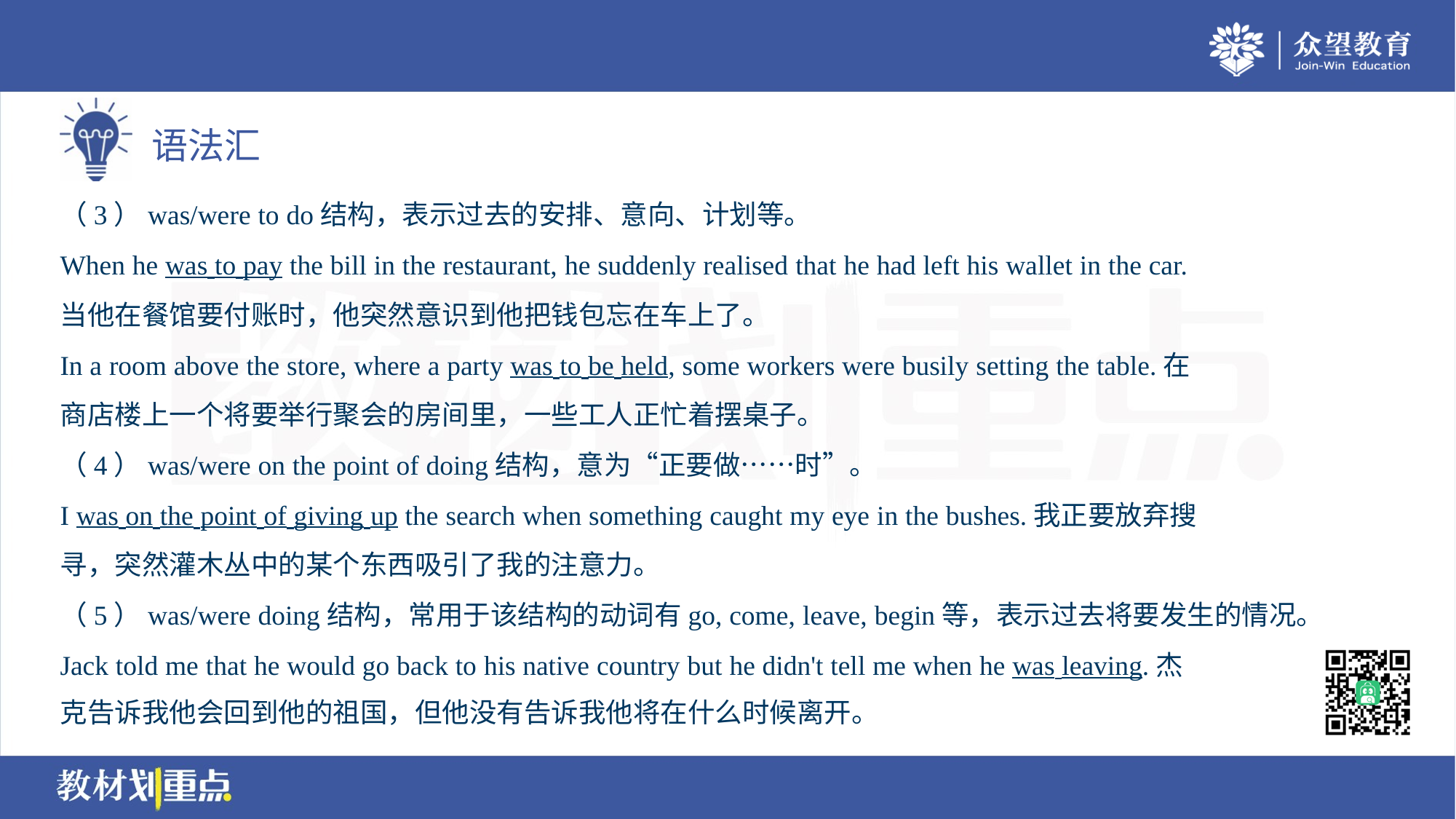

（3）was/were to do结构，表示过去的安排、意向、计划等。
When he was to pay the bill in the restaurant, he suddenly realised that he had left his wallet in the car.
当他在餐馆要付账时，他突然意识到他把钱包忘在车上了。
In a room above the store, where a party was to be held, some workers were busily setting the table.在
商店楼上一个将要举行聚会的房间里，一些工人正忙着摆桌子。
（4）was/were on the point of doing结构，意为“正要做……时”。
I was on the point of giving up the search when something caught my eye in the bushes.我正要放弃搜
寻，突然灌木丛中的某个东西吸引了我的注意力。
（5）was/were doing结构，常用于该结构的动词有go, come, leave, begin等，表示过去将要发生的情况。
Jack told me that he would go back to his native country but he didn't tell me when he was leaving.杰
克告诉我他会回到他的祖国，但他没有告诉我他将在什么时候离开。